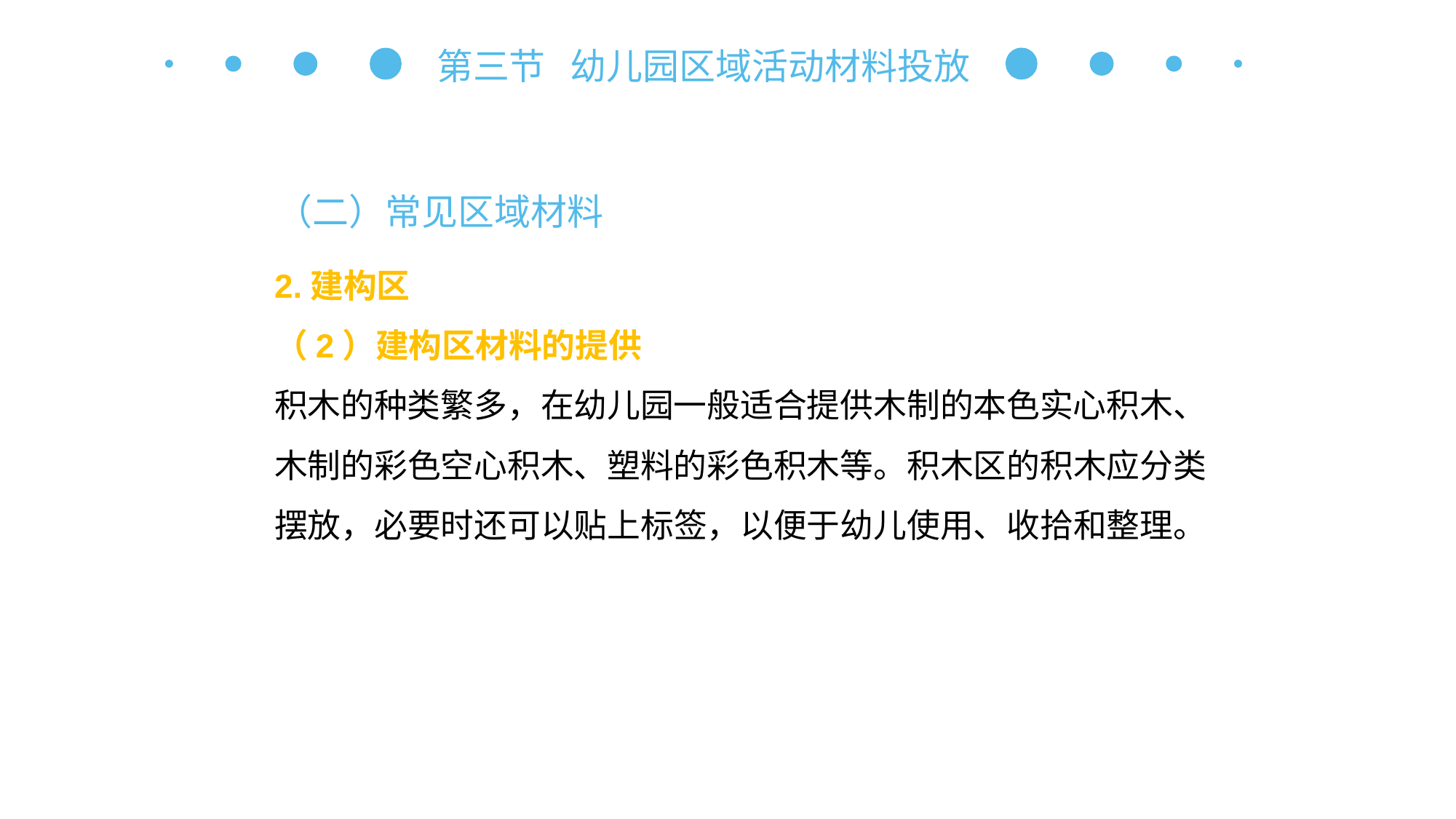

第三节   幼儿园区域活动材料投放

（二）常见区域材料
2.建构区
（2）建构区材料的提供
积木的种类繁多，在幼儿园一般适合提供木制的本色实心积木、木制的彩色空心积木、塑料的彩色积木等。积木区的积木应分类摆放，必要时还可以贴上标签，以便于幼儿使用、收拾和整理。